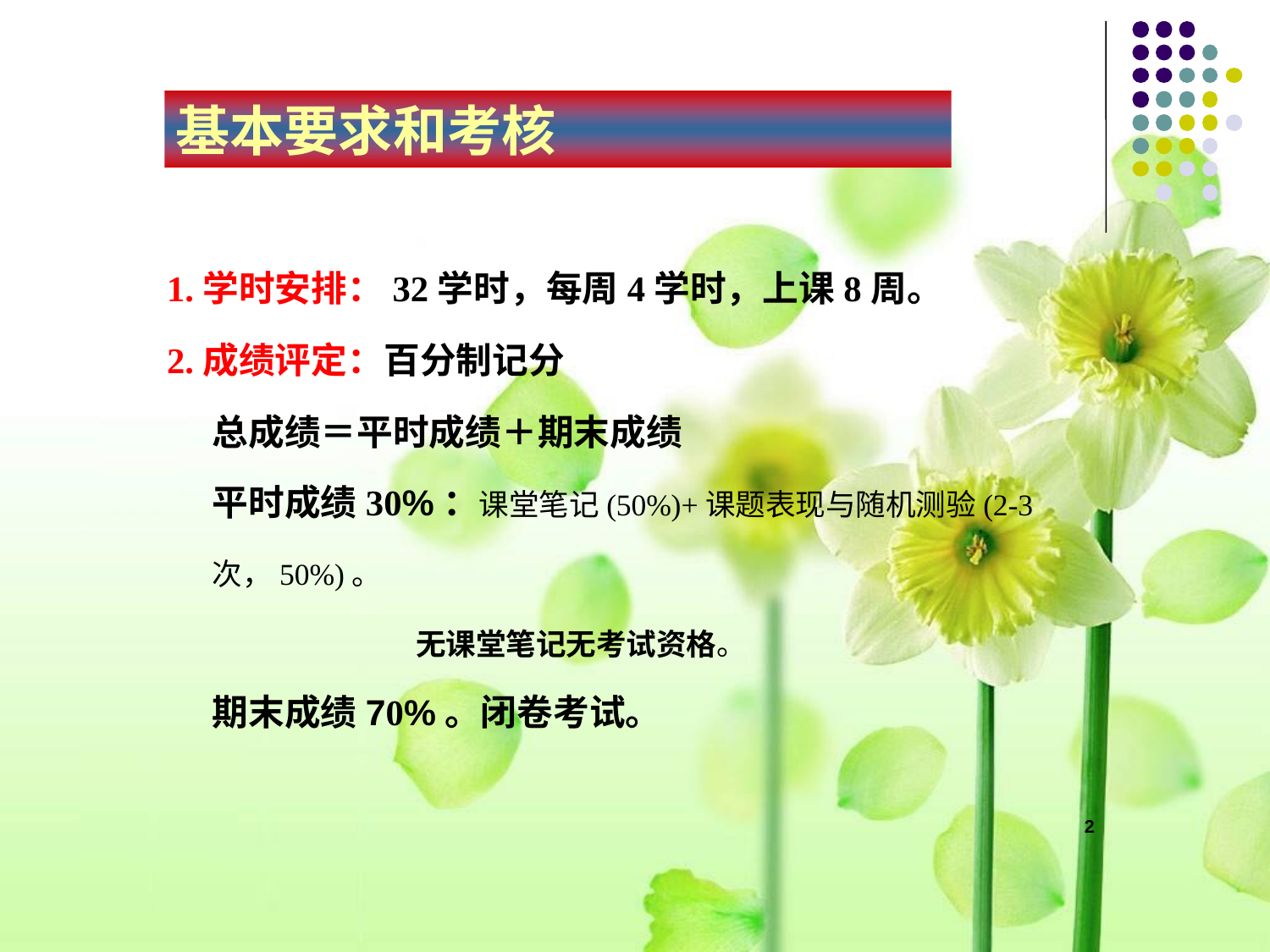

# 基本要求和考核
1.学时安排：32学时，每周4学时，上课8周。
2.成绩评定：百分制记分
总成绩＝平时成绩＋期末成绩
平时成绩30%：课堂笔记(50%)+课题表现与随机测验(2-3次，50%)。
                             无课堂笔记无考试资格。
期末成绩70%。闭卷考试。
2